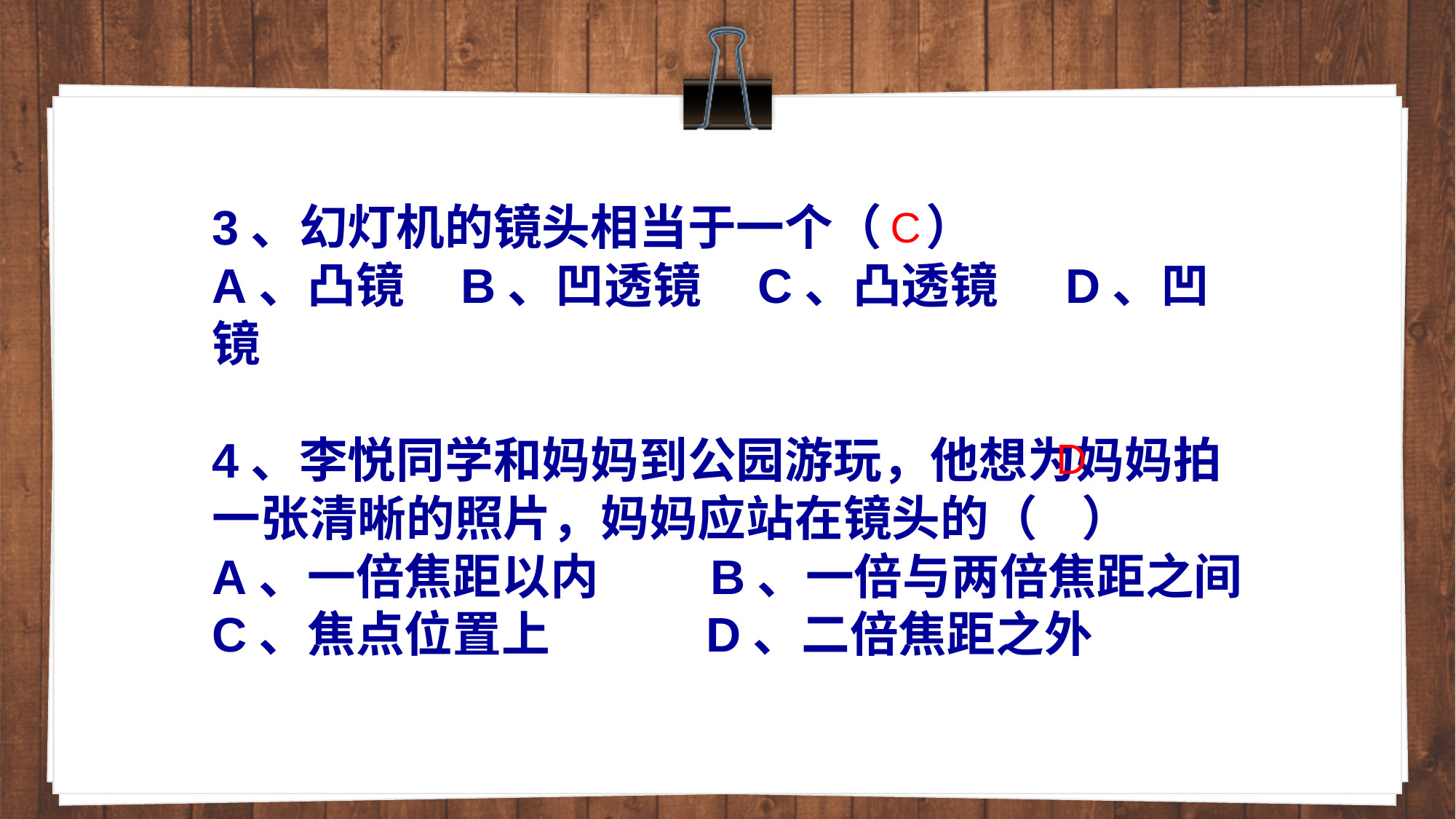

3、幻灯机的镜头相当于一个（    ）
A、凸镜    B、凹透镜    C、凸透镜     D、凹镜

4、李悦同学和妈妈到公园游玩，他想为妈妈拍一张清晰的照片，妈妈应站在镜头的（    ）
A、一倍焦距以内         B、一倍与两倍焦距之间
C、焦点位置上             D、二倍焦距之外
C
D